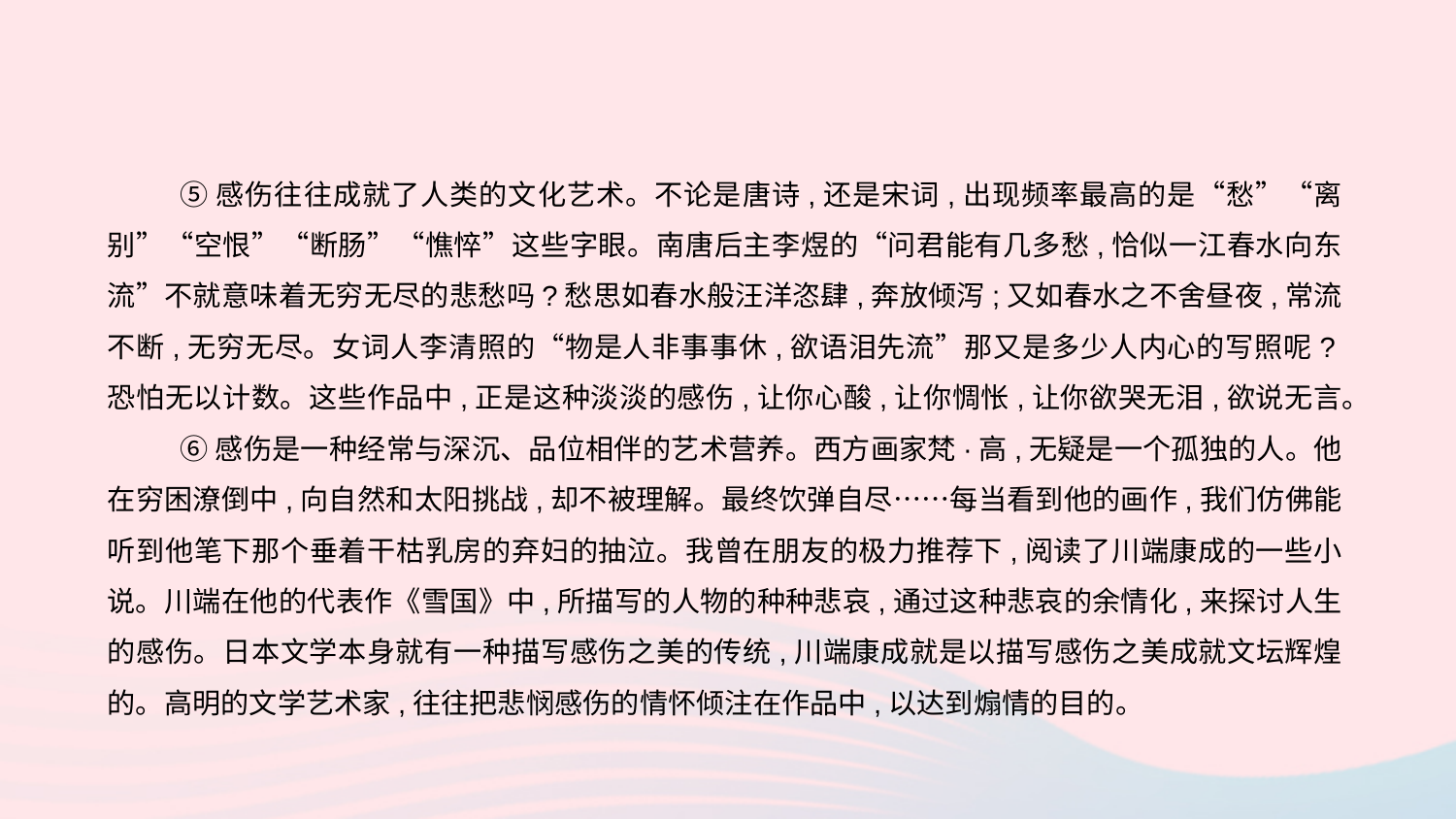

⑤感伤往往成就了人类的文化艺术。不论是唐诗,还是宋词,出现频率最高的是“愁”“离别”“空恨”“断肠”“憔悴”这些字眼。南唐后主李煜的“问君能有几多愁,恰似一江春水向东流”不就意味着无穷无尽的悲愁吗?愁思如春水般汪洋恣肆,奔放倾泻;又如春水之不舍昼夜,常流不断,无穷无尽。女词人李清照的“物是人非事事休,欲语泪先流”那又是多少人内心的写照呢?恐怕无以计数。这些作品中,正是这种淡淡的感伤,让你心酸,让你惆怅,让你欲哭无泪,欲说无言。
⑥感伤是一种经常与深沉、品位相伴的艺术营养。西方画家梵·高,无疑是一个孤独的人。他在穷困潦倒中,向自然和太阳挑战,却不被理解。最终饮弹自尽……每当看到他的画作,我们仿佛能听到他笔下那个垂着干枯乳房的弃妇的抽泣。我曾在朋友的极力推荐下,阅读了川端康成的一些小说。川端在他的代表作《雪国》中,所描写的人物的种种悲哀,通过这种悲哀的余情化,来探讨人生的感伤。日本文学本身就有一种描写感伤之美的传统,川端康成就是以描写感伤之美成就文坛辉煌的。高明的文学艺术家,往往把悲悯感伤的情怀倾注在作品中,以达到煽情的目的。